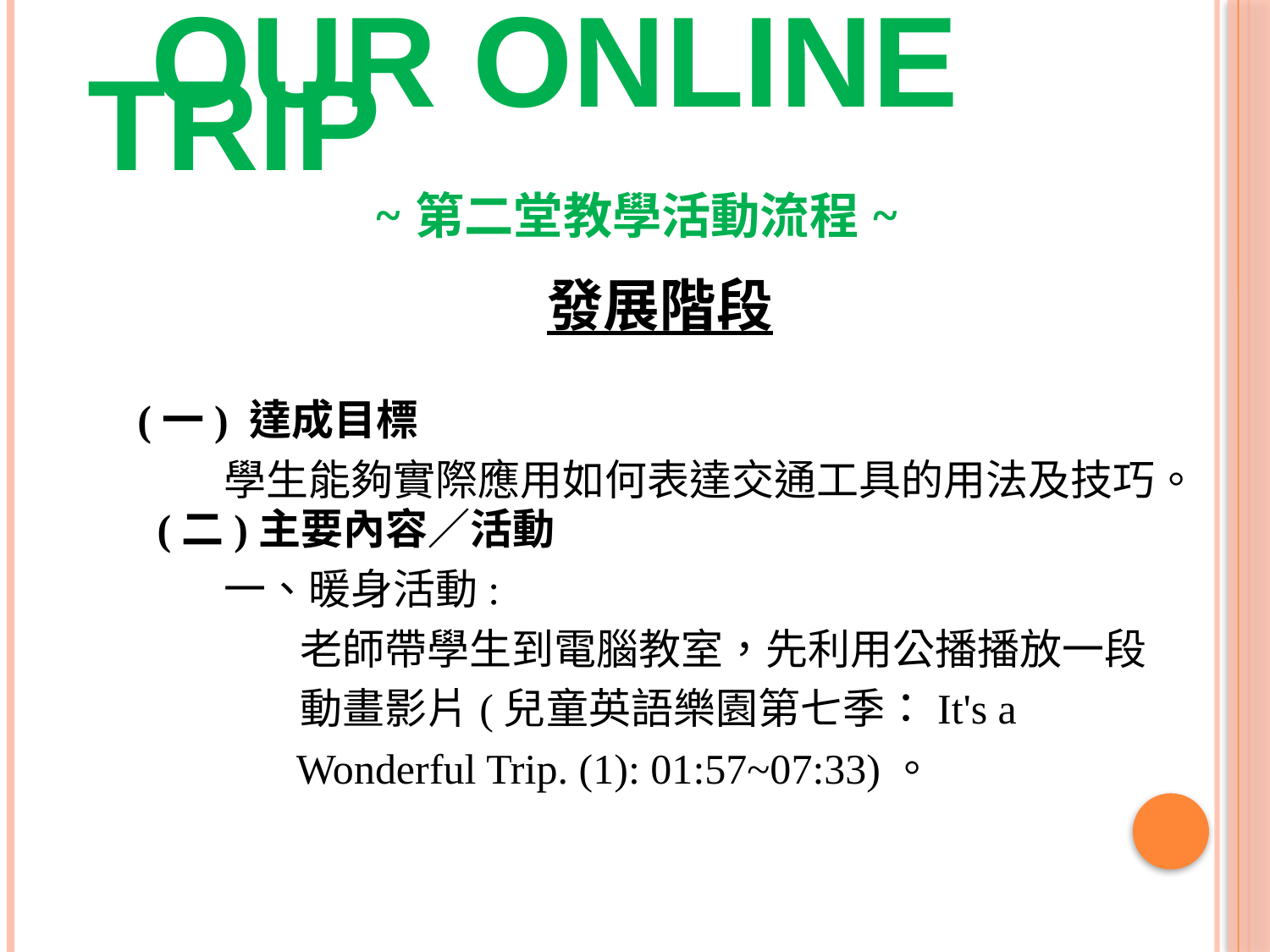

# OUR ONLINE TRIP ~第二堂教學活動流程~
發展階段

(一) 達成目標
        學生能夠實際應用如何表達交通工具的用法及技巧。 (二)主要內容／活動
        一、暖身活動:
                老師帶學生到電腦教室，先利用公播播放一段
                動畫影片(兒童英語樂園第七季：It's a
               Wonderful Trip. (1): 01:57~07:33)。